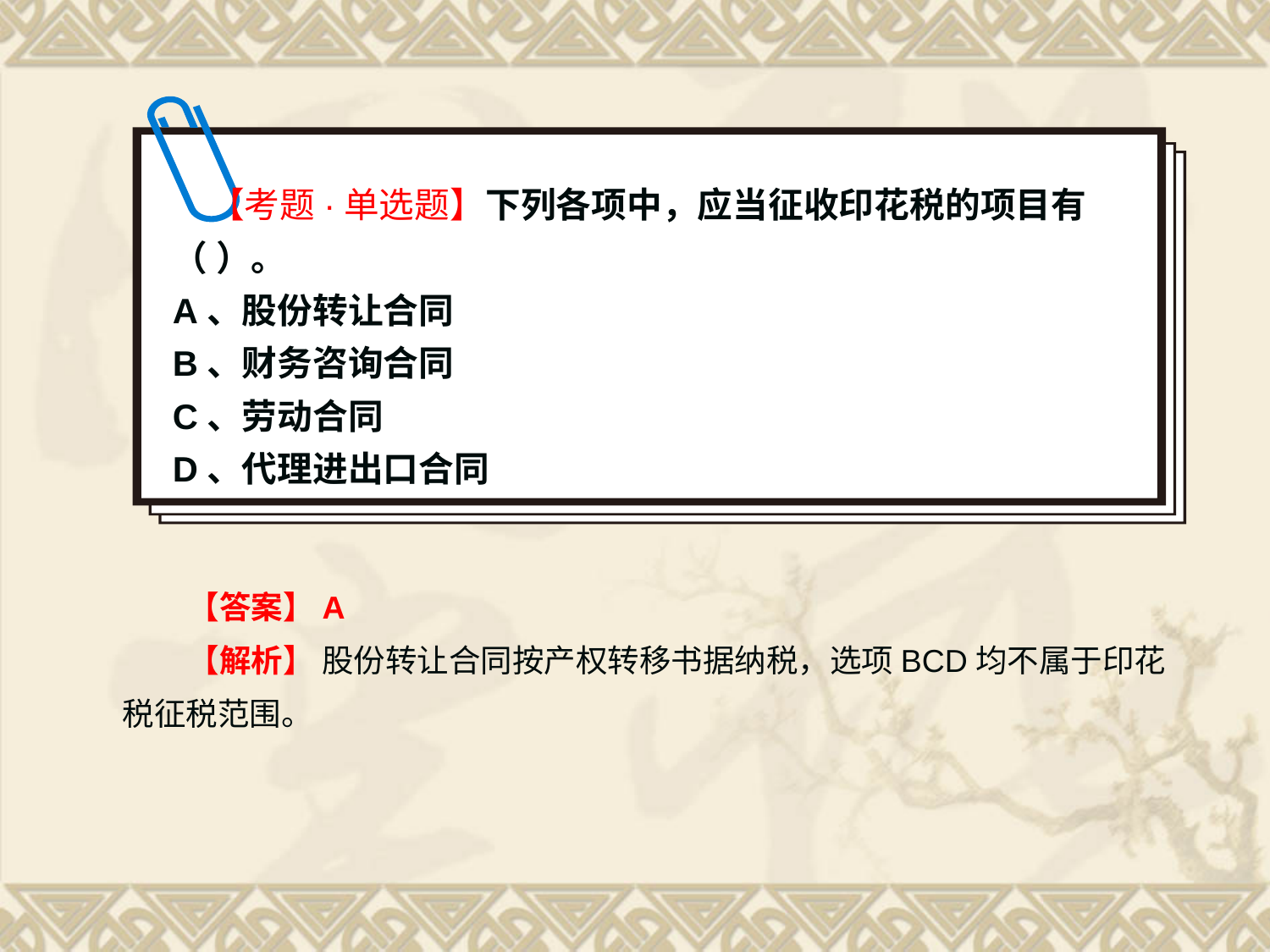

【考题·单选题】下列各项中，应当征收印花税的项目有（ ）。
A、股份转让合同
B、财务咨询合同
C、劳动合同
D、代理进出口合同
【答案】A
【解析】 股份转让合同按产权转移书据纳税，选项BCD均不属于印花税征税范围。